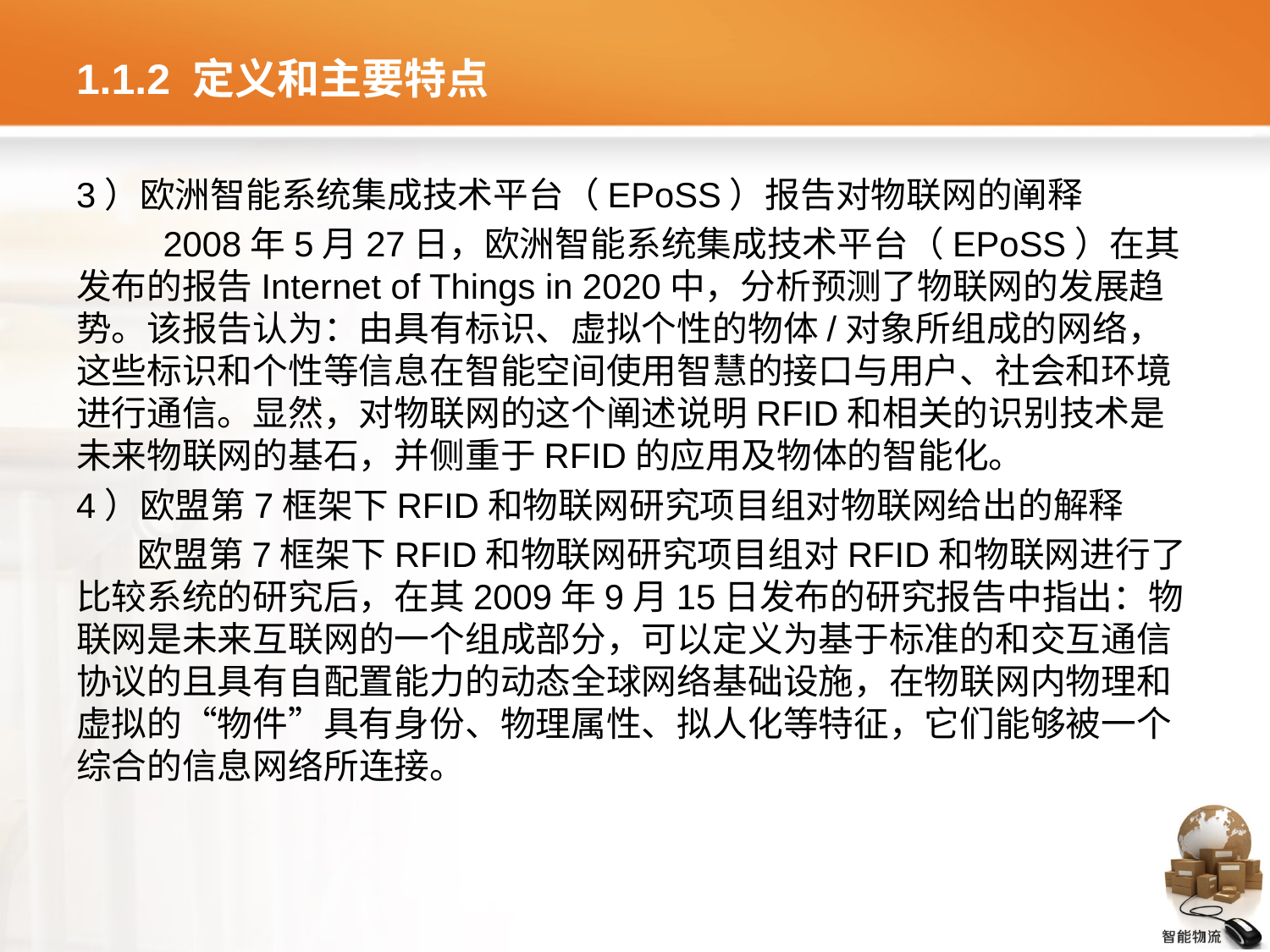

# 1.1.2 定义和主要特点
3）欧洲智能系统集成技术平台（EPoSS）报告对物联网的阐释
2008年5月27日，欧洲智能系统集成技术平台（EPoSS）在其发布的报告Internet of Things in 2020中，分析预测了物联网的发展趋势。该报告认为：由具有标识、虚拟个性的物体/对象所组成的网络，这些标识和个性等信息在智能空间使用智慧的接口与用户、社会和环境进行通信。显然，对物联网的这个阐述说明RFID和相关的识别技术是未来物联网的基石，并侧重于RFID的应用及物体的智能化。
4）欧盟第7框架下RFID和物联网研究项目组对物联网给出的解释
欧盟第7框架下RFID和物联网研究项目组对RFID和物联网进行了比较系统的研究后，在其2009年9月15日发布的研究报告中指出：物联网是未来互联网的一个组成部分，可以定义为基于标准的和交互通信协议的且具有自配置能力的动态全球网络基础设施，在物联网内物理和虚拟的“物件”具有身份、物理属性、拟人化等特征，它们能够被一个综合的信息网络所连接。